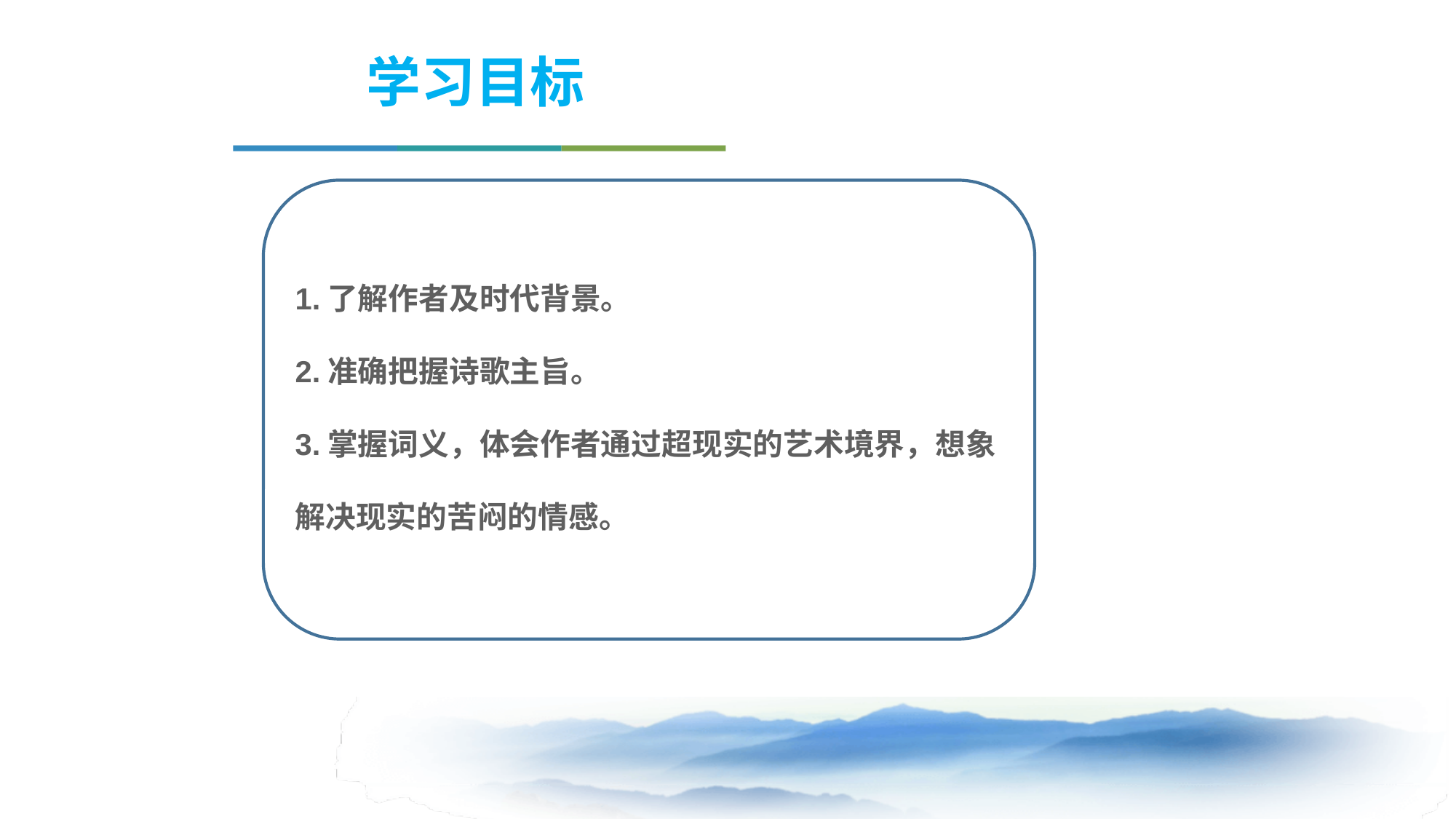

学习目标

1.了解作者及时代背景。
2.准确把握诗歌主旨。
3.掌握词义，体会作者通过超现实的艺术境界，想象解决现实的苦闷的情感。